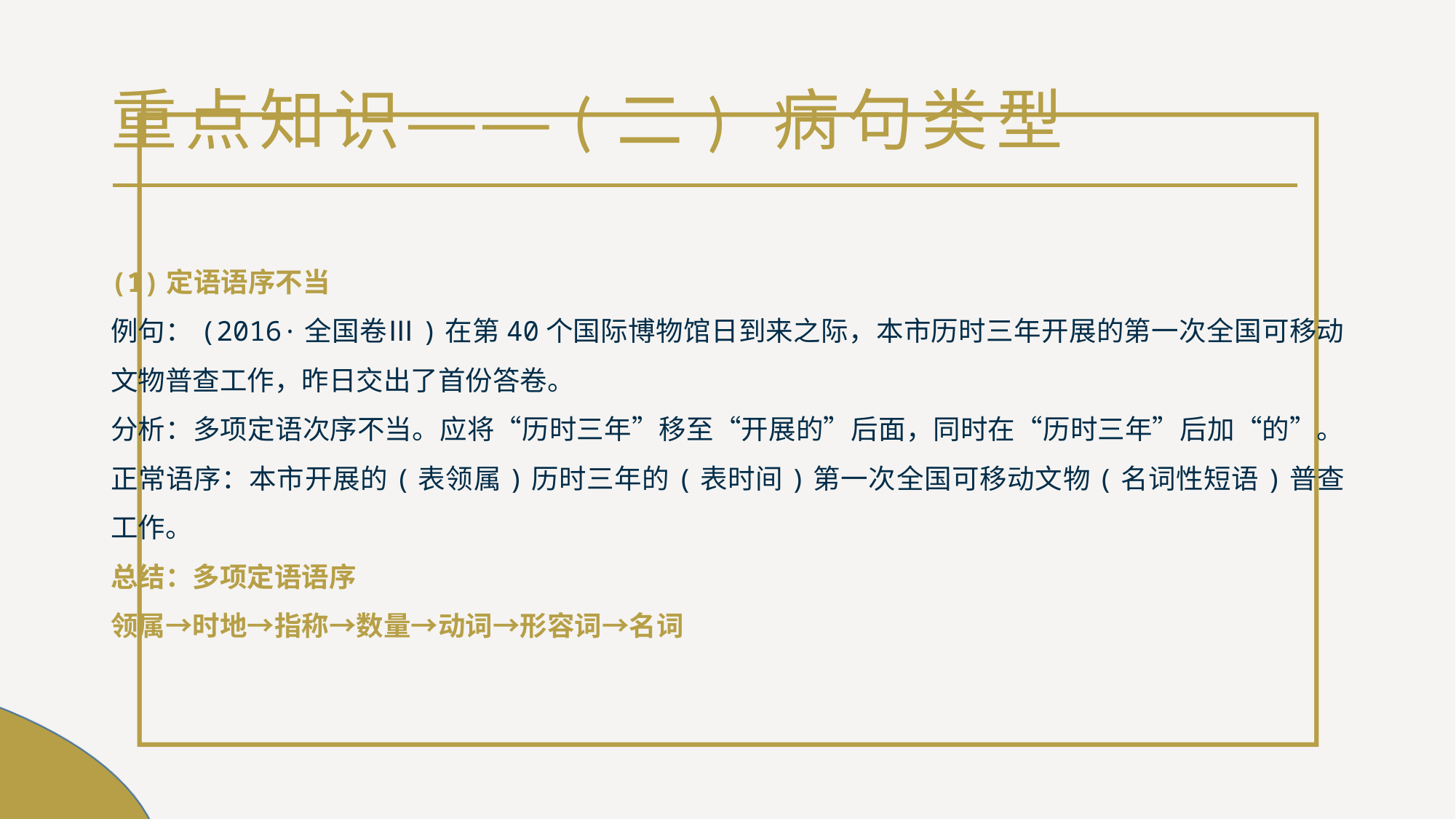

# 重点知识——(二) 病句类型
(1)定语语序不当
例句：(2016·全国卷Ⅲ)在第40个国际博物馆日到来之际，本市历时三年开展的第一次全国可移动文物普查工作，昨日交出了首份答卷。
分析：多项定语次序不当。应将“历时三年”移至“开展的”后面，同时在“历时三年”后加“的”。正常语序：本市开展的(表领属)历时三年的(表时间)第一次全国可移动文物(名词性短语)普查工作。
总结：多项定语语序
领属→时地→指称→数量→动词→形容词→名词